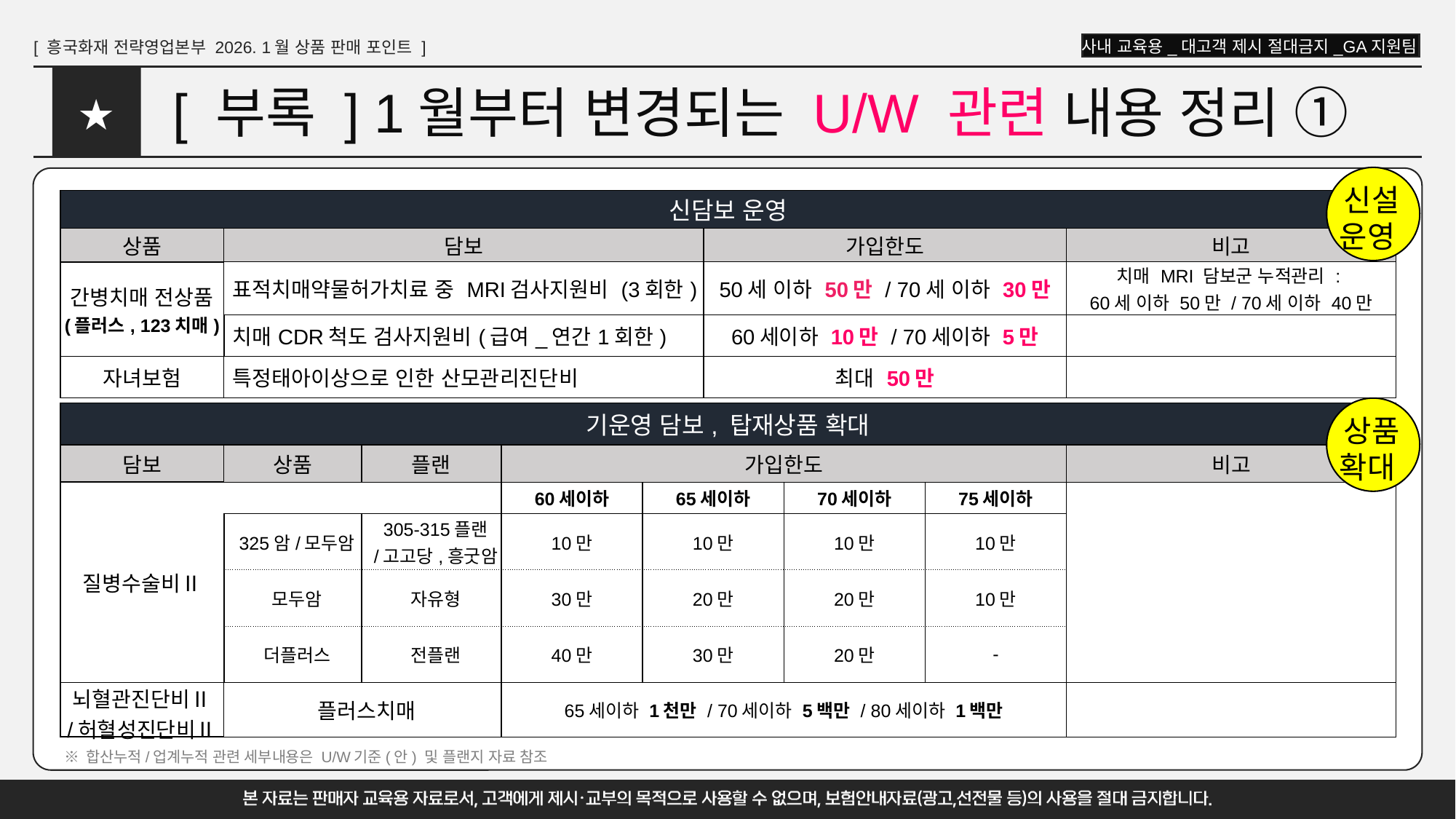

# [ 부록 ] 1월부터 변경되는 U/W 관련 내용 정리 ①
★

신설
운영
| 신담보 운영 |  |  |  |
| --- | --- | --- | --- |
| 상품 | 담보 | 가입한도 | 비고 |
| 간병치매 전상품 (플러스, 123치매) | 표적치매약물허가치료 중 MRI검사지원비 (3회한) | 50세 이하 50만 / 70세 이하 30만 | 치매 MRI 담보군 누적관리 : 60세 이하 50만 / 70세 이하 40만 |
|  | 치매CDR척도 검사지원비(급여\_연간1회한) | 60세이하 10만 / 70세이하 5만 |  |
| 자녀보험 | 특정태아이상으로 인한 산모관리진단비 | 최대 50만 |  |

상품
확대
| 기운영 담보, 탑재상품 확대 |  |  |  |  |  |  |  |
| --- | --- | --- | --- | --- | --- | --- | --- |
| 담보 | 상품 | 플랜 | 가입한도 |  |  |  | 비고 |
| 질병수술비Ⅱ |  |  | 60세이하 | 65세이하 | 70세이하 | 75세이하 |  |
|  | 325암/모두암 | 305-315플랜 /고고당,흥굿암 | 10만 | 10만 | 10만 | 10만 |  |
|  | 모두암 | 자유형 | 30만 | 20만 | 20만 | 10만 |  |
|  | 더플러스 | 전플랜 | 40만 | 30만 | 20만 | - |  |
| 뇌혈관진단비Ⅱ /허혈성진단비Ⅱ | 플러스치매 |  | 65세이하 1천만 / 70세이하 5백만 / 80세이하 1백만 |  |  |  |  |
※ 합산누적/업계누적 관련 세부내용은 U/W기준(안) 및 플랜지 자료 참조